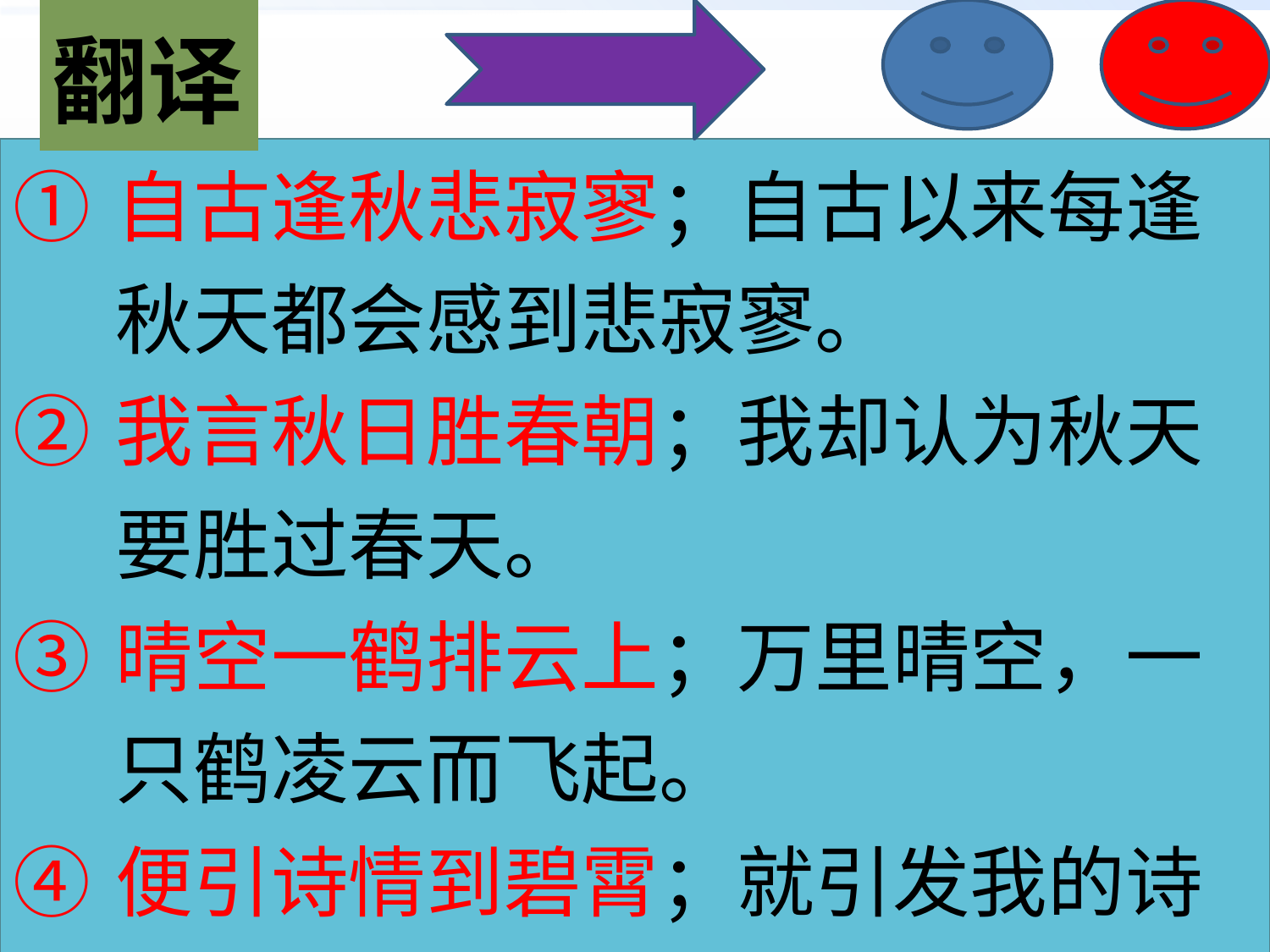

| 翻译 |
| --- |

#
| 自古逢秋悲寂寥；自古以来每逢秋天都会感到悲寂寥。 我言秋日胜春朝；我却认为秋天要胜过春天。 晴空一鹤排云上；万里晴空，一只鹤凌云而飞起。 便引诗情到碧霄；就引发我的诗兴到晴天上了。 |
| --- |